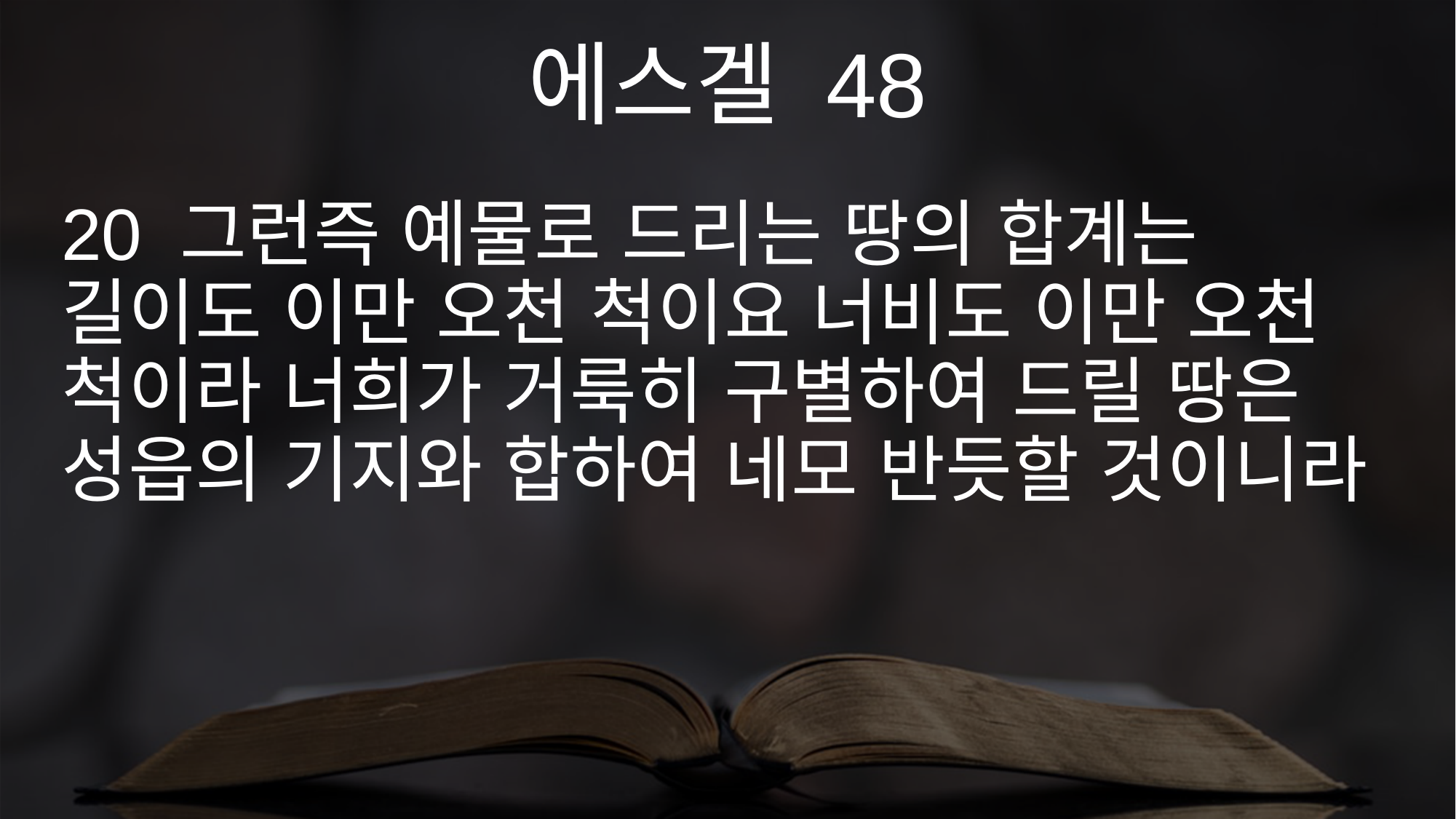

에스겔 48
20 그런즉 예물로 드리는 땅의 합계는 길이도 이만 오천 척이요 너비도 이만 오천 척이라 너희가 거룩히 구별하여 드릴 땅은 성읍의 기지와 합하여 네모 반듯할 것이니라